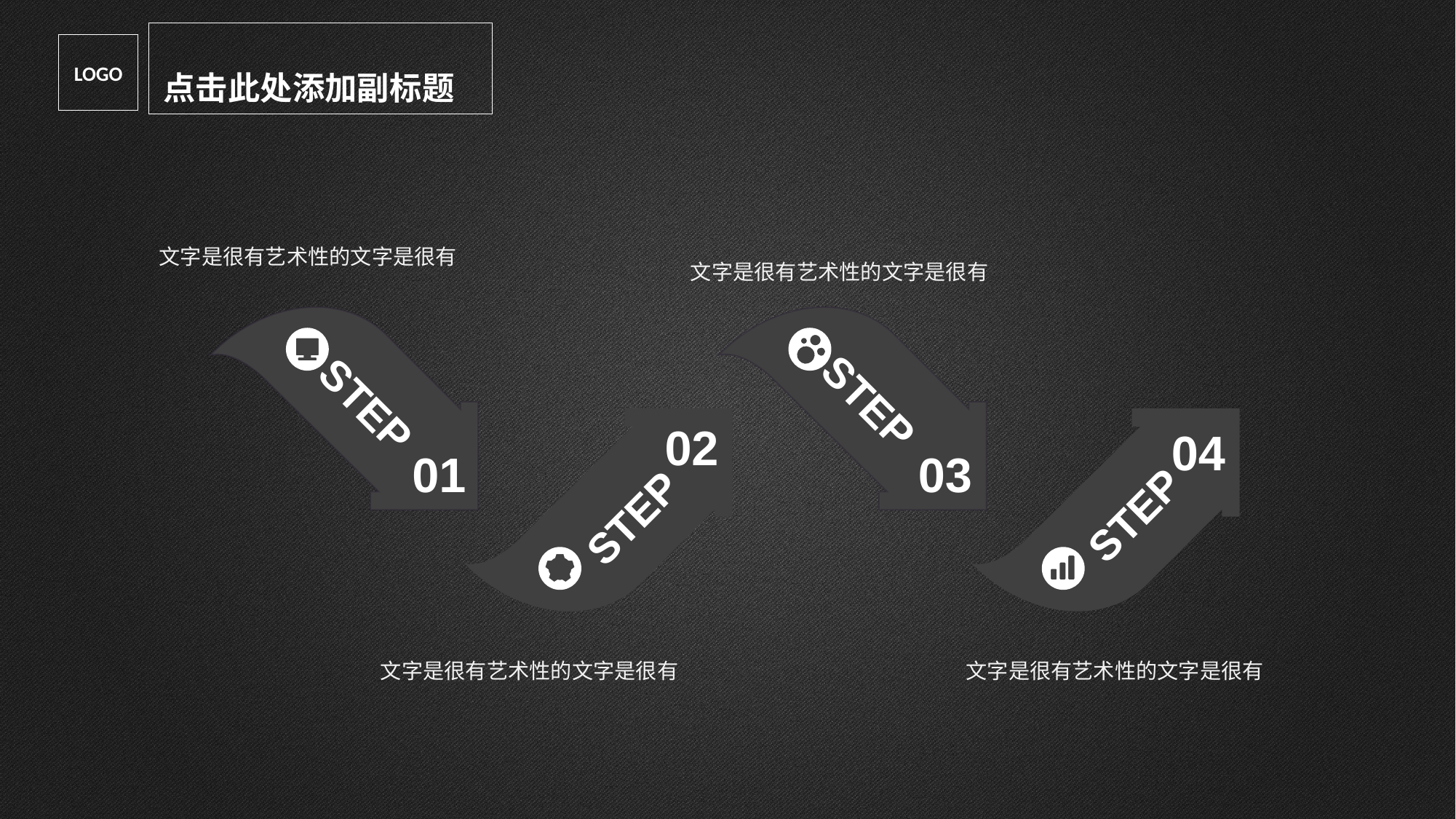

点击此处添加副标题
LOGO
文字是很有艺术性的文字是很有
文字是很有艺术性的文字是很有

STEP
STEP

02
04
01
03
STEP
STEP

文字是很有艺术性的文字是很有
文字是很有艺术性的文字是很有